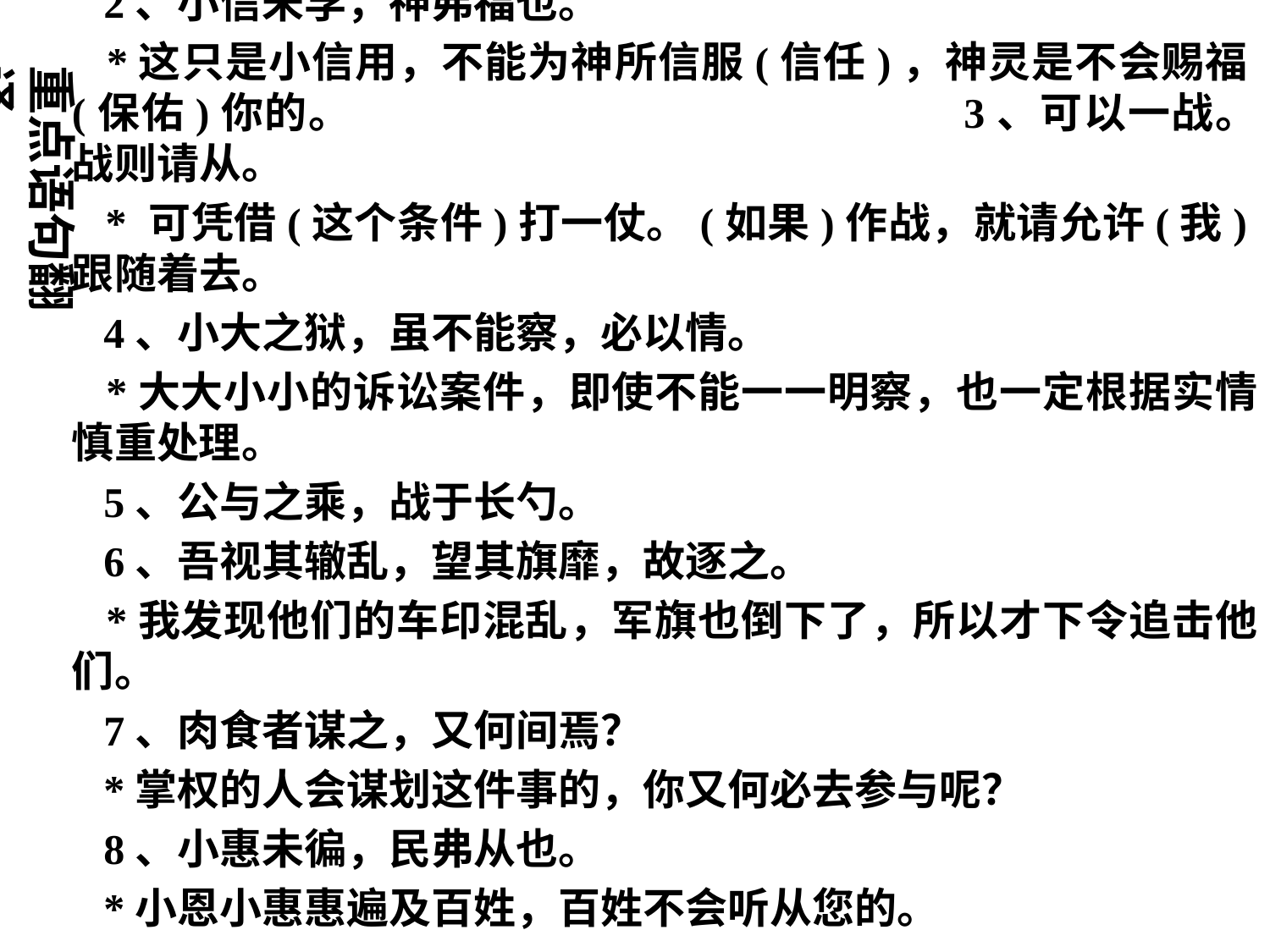

1、夫大国，难测也，惧有伏焉。
   *大国是很难估测（它的行动）的，担心他们会设下埋伏。
   2、小信未孚，神弗福也。
   *这只是小信用，不能为神所信服(信任)，神灵是不会赐福(保佑)你的。　　　　　　　　　　　　　   3、可以一战。战则请从。
   * 可凭借(这个条件)打一仗。(如果)作战，就请允许(我)跟随着去。
   4、小大之狱，虽不能察，必以情。
   *大大小小的诉讼案件，即使不能一一明察，也一定根据实情慎重处理。
   5、公与之乘，战于长勺。
   6、吾视其辙乱，望其旗靡，故逐之。
   *我发现他们的车印混乱，军旗也倒下了，所以才下令追击他们。
   7、肉食者谋之，又何间焉？
   *掌权的人会谋划这件事的，你又何必去参与呢？
   8、小惠未徧，民弗从也。
   *小恩小惠惠遍及百姓，百姓不会听从您的。

重点语句翻译